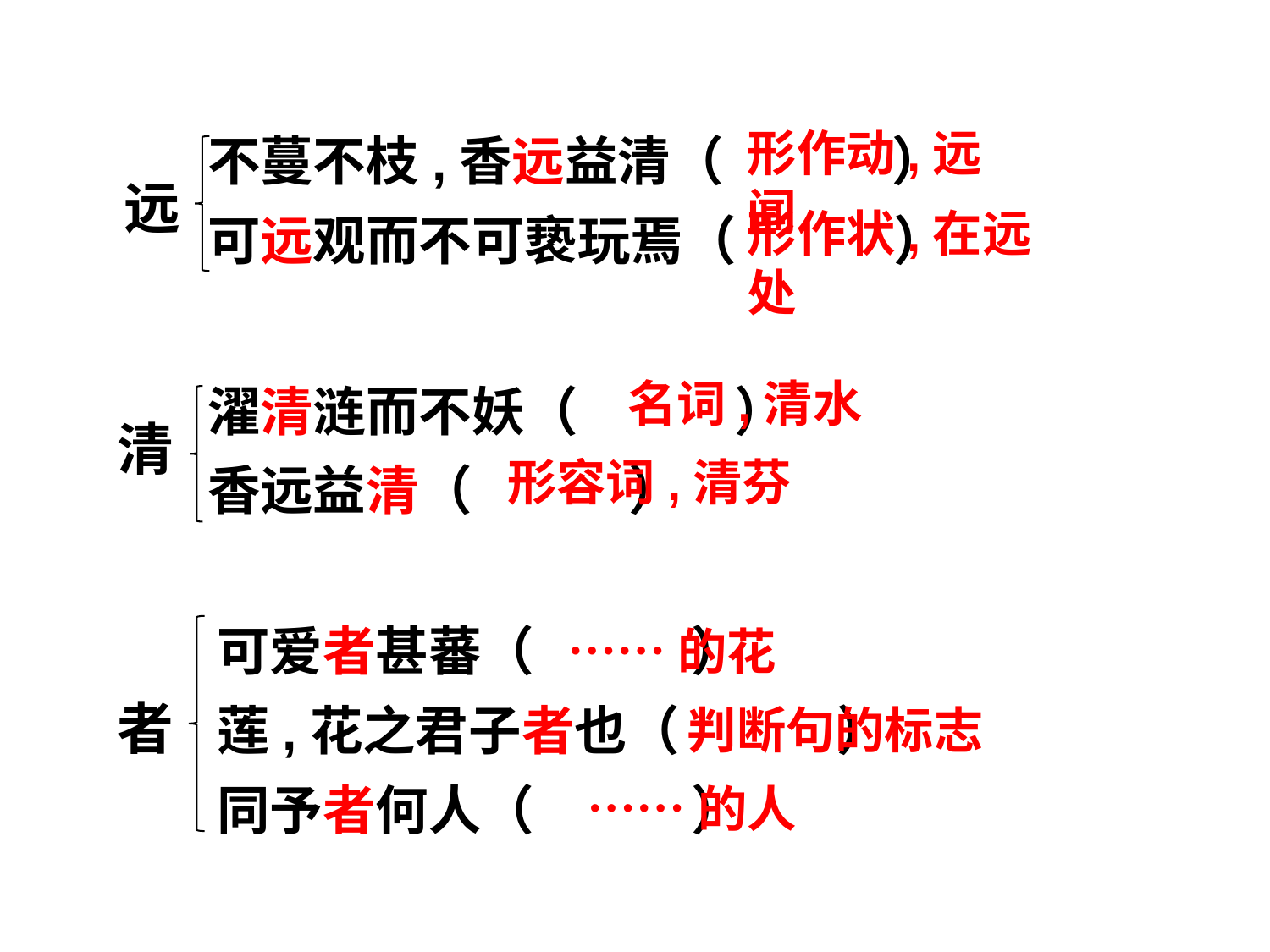

不蔓不枝,香远益清（              ）
可远观而不可亵玩焉（             ）
形作动,远闻

远
形作状,在远处
濯清涟而不妖（             ）
香远益清（             ）
名词,清水

清
形容词,清芬
可爱者甚蕃（             ）
莲,花之君子者也（             ）
同予者何人（             ）
……的花

者
判断句的标志
……的人